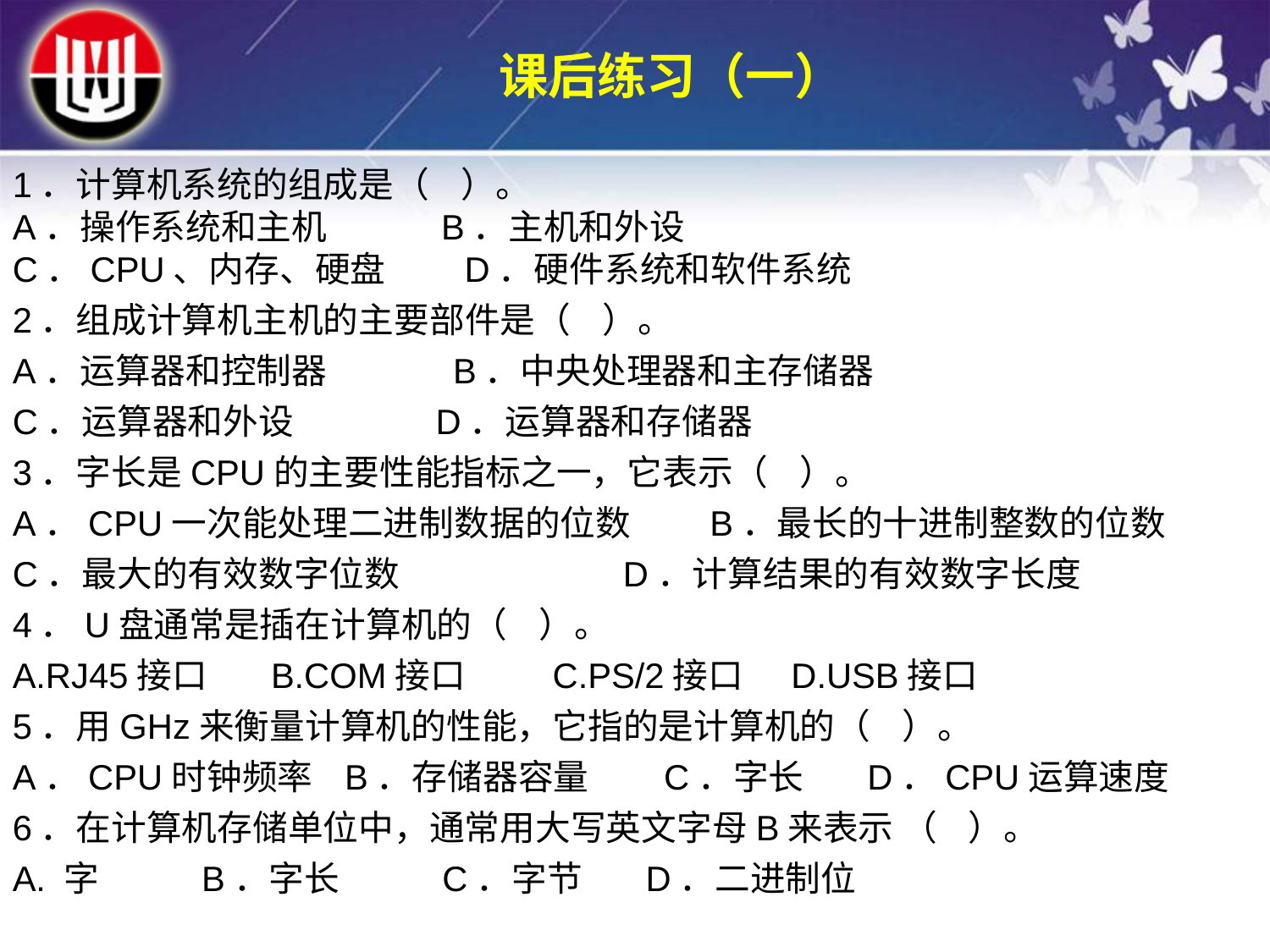

课后练习（一）
1．计算机系统的组成是（    ）。
A．操作系统和主机 	     B．主机和外设
C．CPU、内存、硬盘         D．硬件系统和软件系统
2．组成计算机主机的主要部件是（    ）。
A．运算器和控制器               B．中央处理器和主存储器
C．运算器和外设                 D．运算器和存储器
3．字长是CPU的主要性能指标之一，它表示（    ）。
A．CPU一次能处理二进制数据的位数         B．最长的十进制整数的位数
C．最大的有效数字位数   	            D．计算结果的有效数字长度
4．U盘通常是插在计算机的（    ）。
A.RJ45接口       B.COM接口          C.PS/2接口     D.USB接口
5．用GHz来衡量计算机的性能，它指的是计算机的（    ）。
A．CPU时钟频率   B．存储器容量    　C．字长       D．CPU运算速度
6．在计算机存储单位中，通常用大写英文字母B来表示 （    ）。
A. 字            B．字长            C．字节       D．二进制位